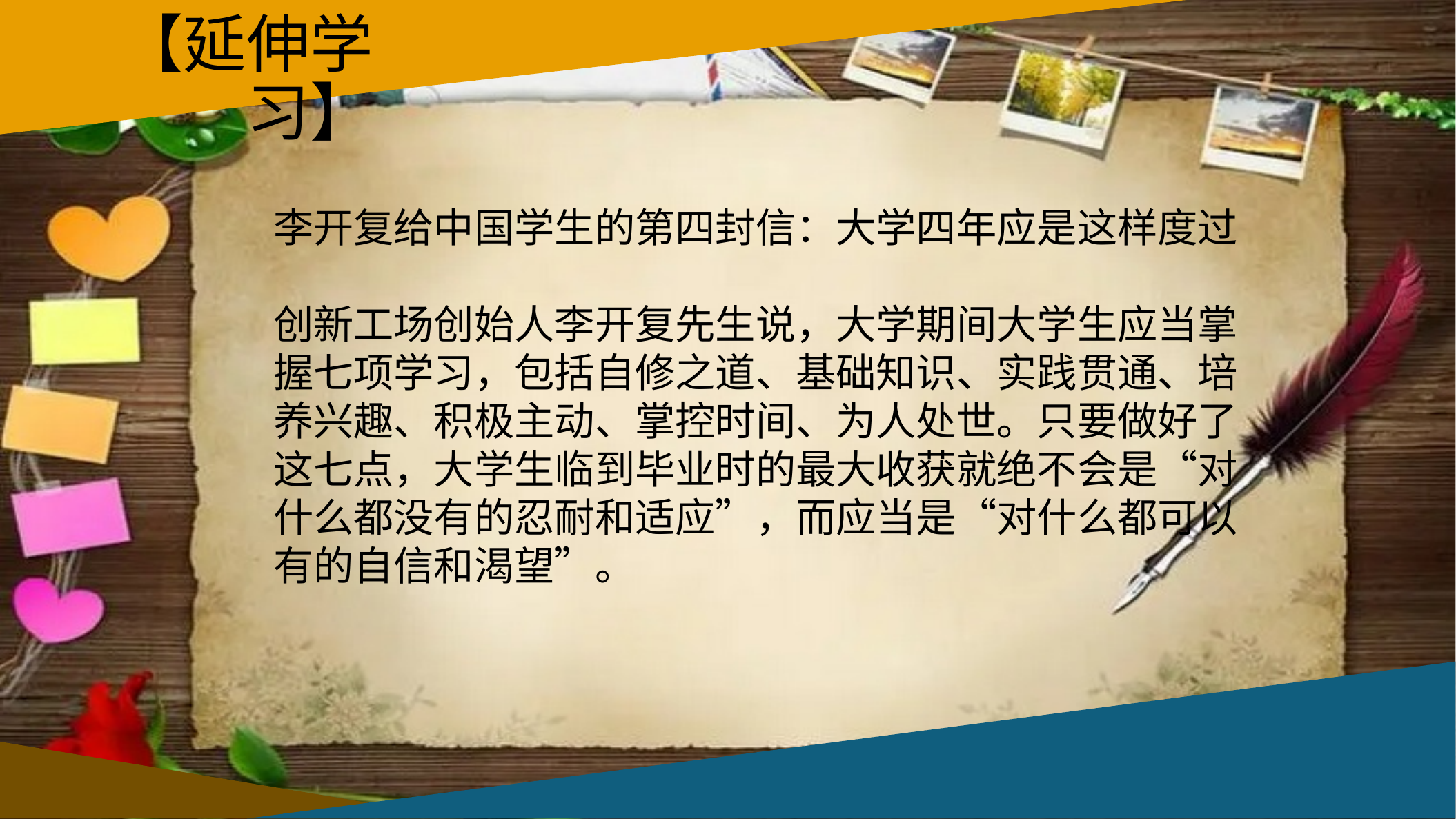

# 【延伸学习】
李开复给中国学生的第四封信：大学四年应是这样度过

创新工场创始人李开复先生说，大学期间大学生应当掌握七项学习，包括自修之道、基础知识、实践贯通、培养兴趣、积极主动、掌控时间、为人处世。只要做好了这七点，大学生临到毕业时的最大收获就绝不会是“对什么都没有的忍耐和适应”，而应当是“对什么都可以有的自信和渴望”。